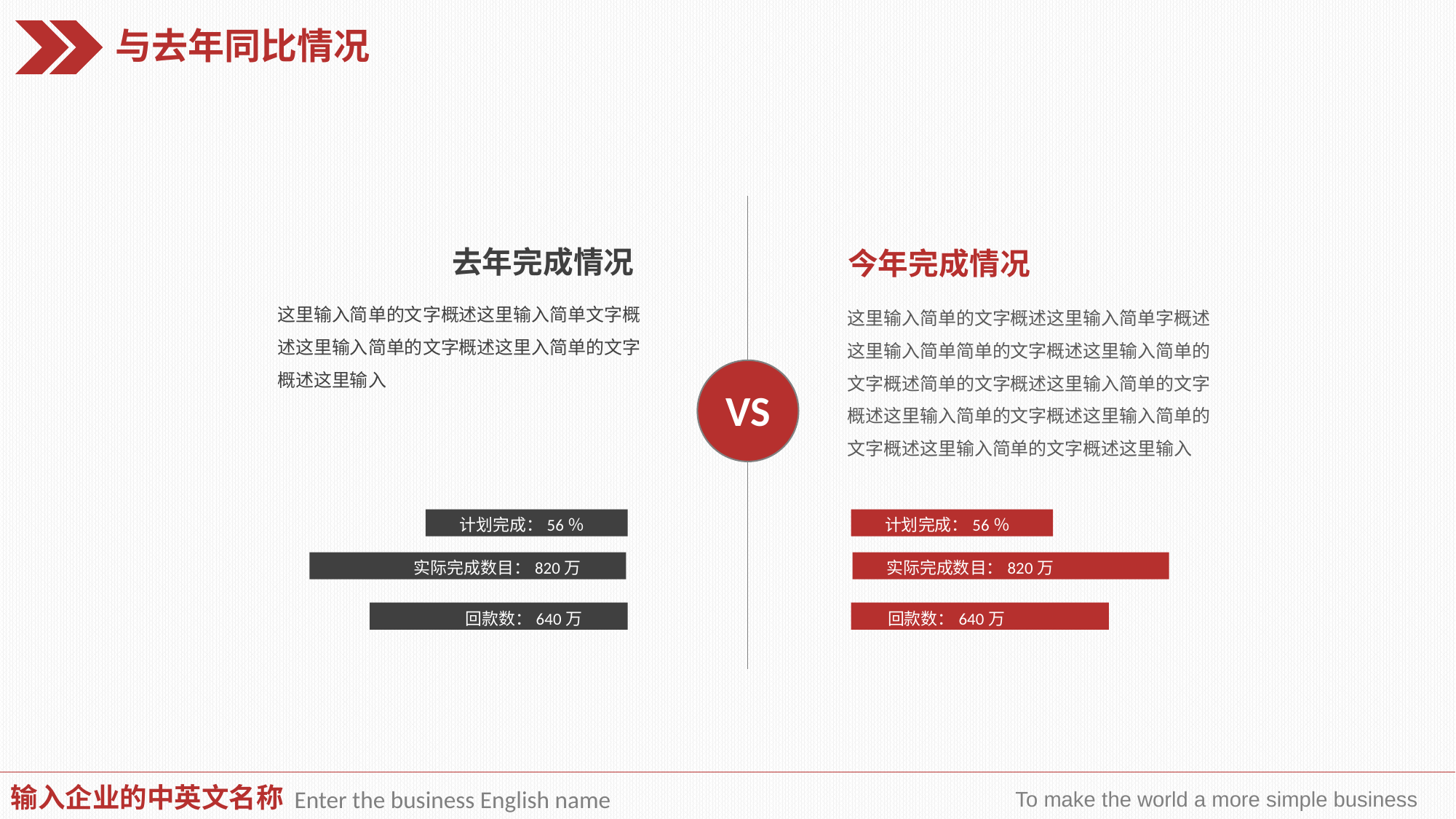

与去年同比情况

去年完成情况
今年完成情况
这里输入简单的文字概述这里输入简单文字概
述这里输入简单的文字概述这里入简单的文字
概述这里输入
这里输入简单的文字概述这里输入简单字概述这里输入简单简单的文字概述这里输入简单的文字概述简单的文字概述这里输入简单的文字概述这里输入简单的文字概述这里输入简单的文字概述这里输入简单的文字概述这里输入

VS

计划完成：56％

计划完成：56％

实际完成数目：820万

实际完成数目：820万

回款数：640万
回款数：640万
输入企业的中英文名称
Enter the business English name
To make the world a more simple business